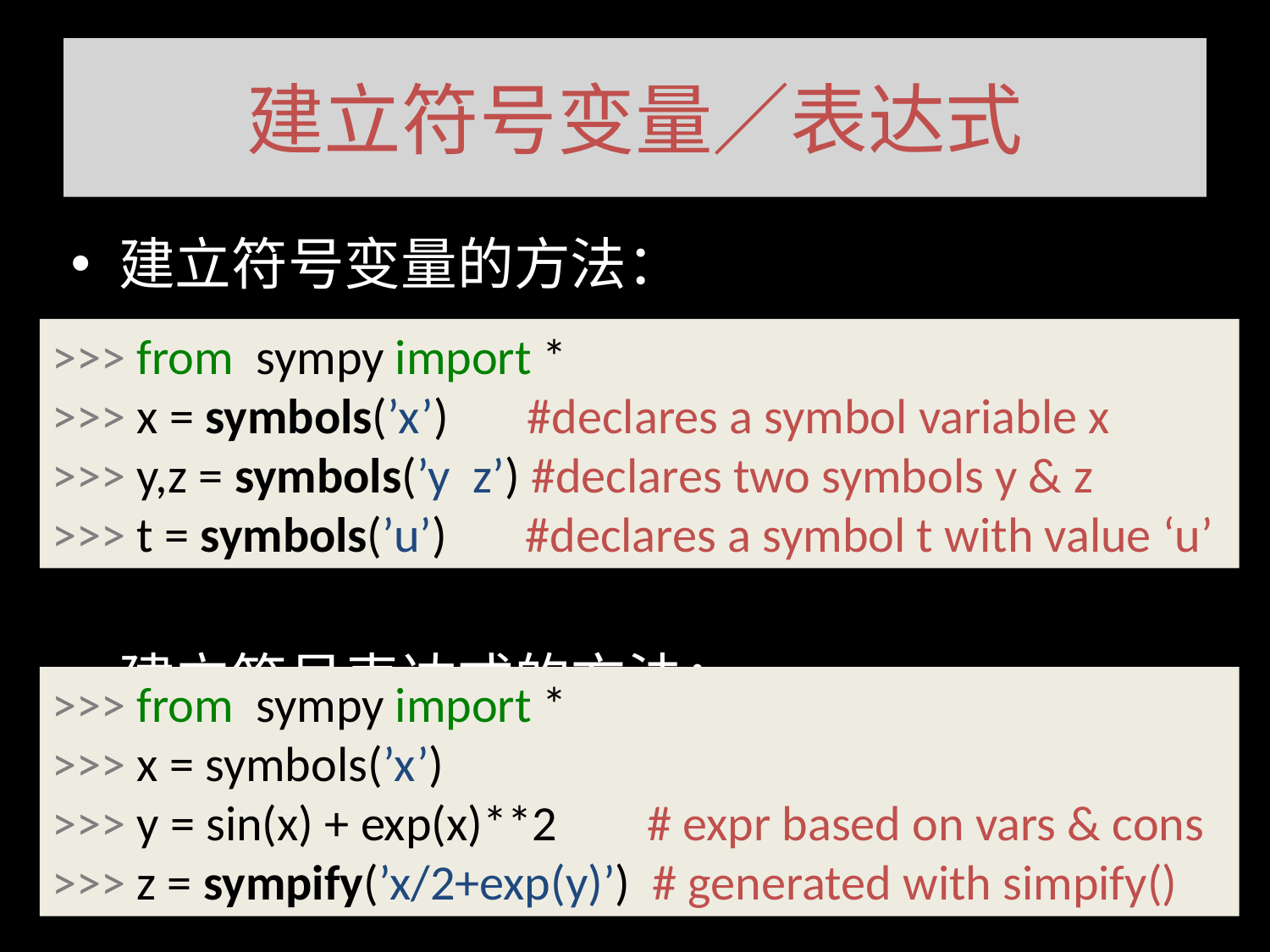

# 建立符号变量／表达式
建立符号变量的方法：

建立符号表达式的方法：
>>> from  sympy import *
>>> x = symbols(’x’)       #declares a symbol variable x
>>> y,z = symbols(’y  z’) #declares two symbols y & z
>>> t = symbols(’u’)       #declares a symbol t with value ‘u’
>>> from  sympy import *
>>> x = symbols(’x’)
>>> y = sin(x) + exp(x)**2        # expr based on vars & cons
>>> z = sympify(’x/2+exp(y)’)  # generated with simpify()